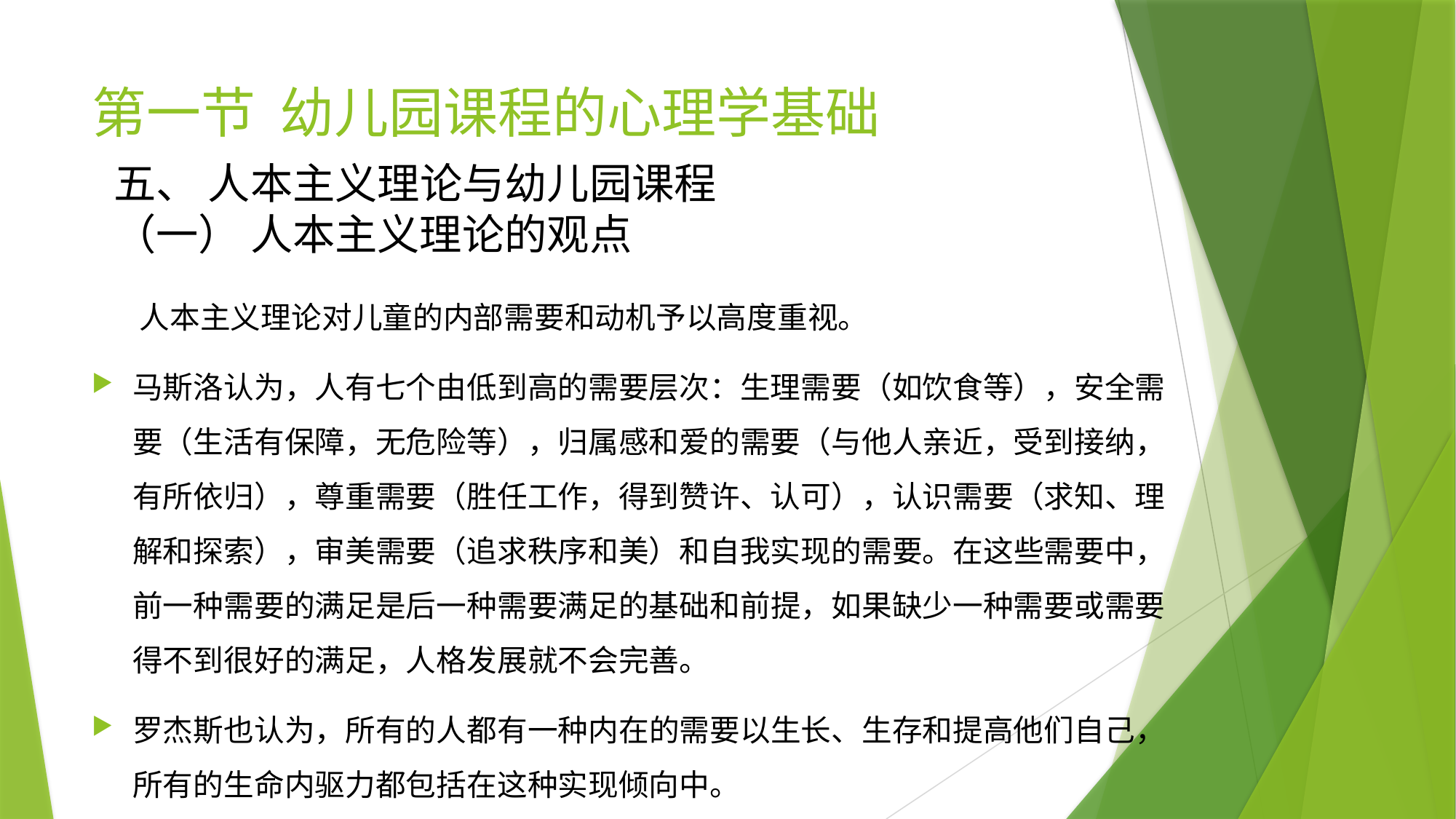

# 第一节  幼儿园课程的心理学基础
五、 人本主义理论与幼儿园课程
（一） 人本主义理论的观点
      人本主义理论对儿童的内部需要和动机予以高度重视。
马斯洛认为，人有七个由低到高的需要层次：生理需要（如饮食等），安全需要（生活有保障，无危险等），归属感和爱的需要（与他人亲近，受到接纳，有所依归），尊重需要（胜任工作，得到赞许、认可），认识需要（求知、理解和探索），审美需要（追求秩序和美）和自我实现的需要。在这些需要中，前一种需要的满足是后一种需要满足的基础和前提，如果缺少一种需要或需要得不到很好的满足，人格发展就不会完善。
罗杰斯也认为，所有的人都有一种内在的需要以生长、生存和提高他们自己，所有的生命内驱力都包括在这种实现倾向中。